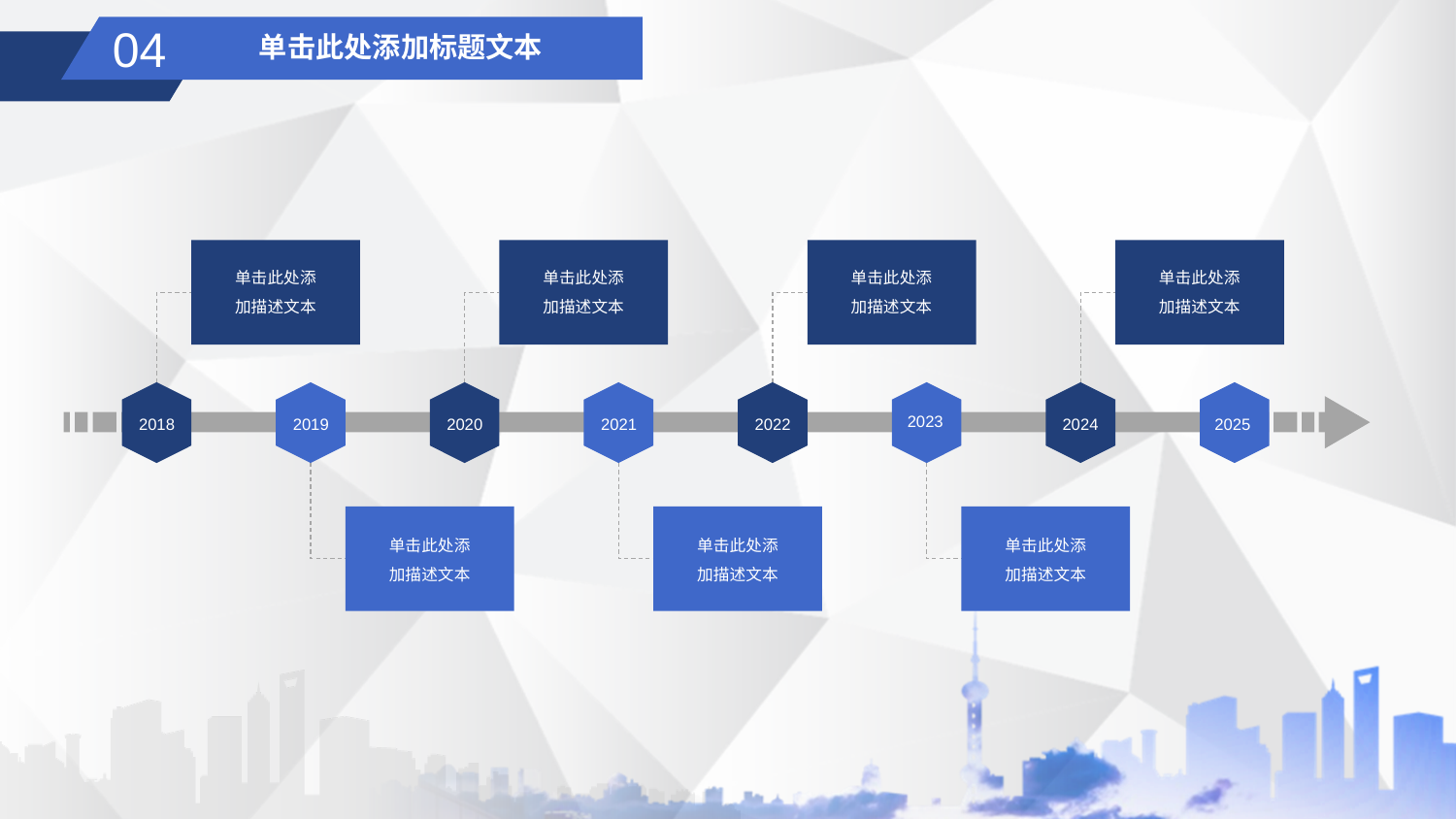

04

单击此处添加标题文本

单击此处添加描述文本
单击此处添加描述文本
单击此处添加描述文本
单击此处添加描述文本

2018

2019

2020

2021

2022

2023

2024

2025

单击此处添加描述文本
单击此处添加描述文本
单击此处添加描述文本